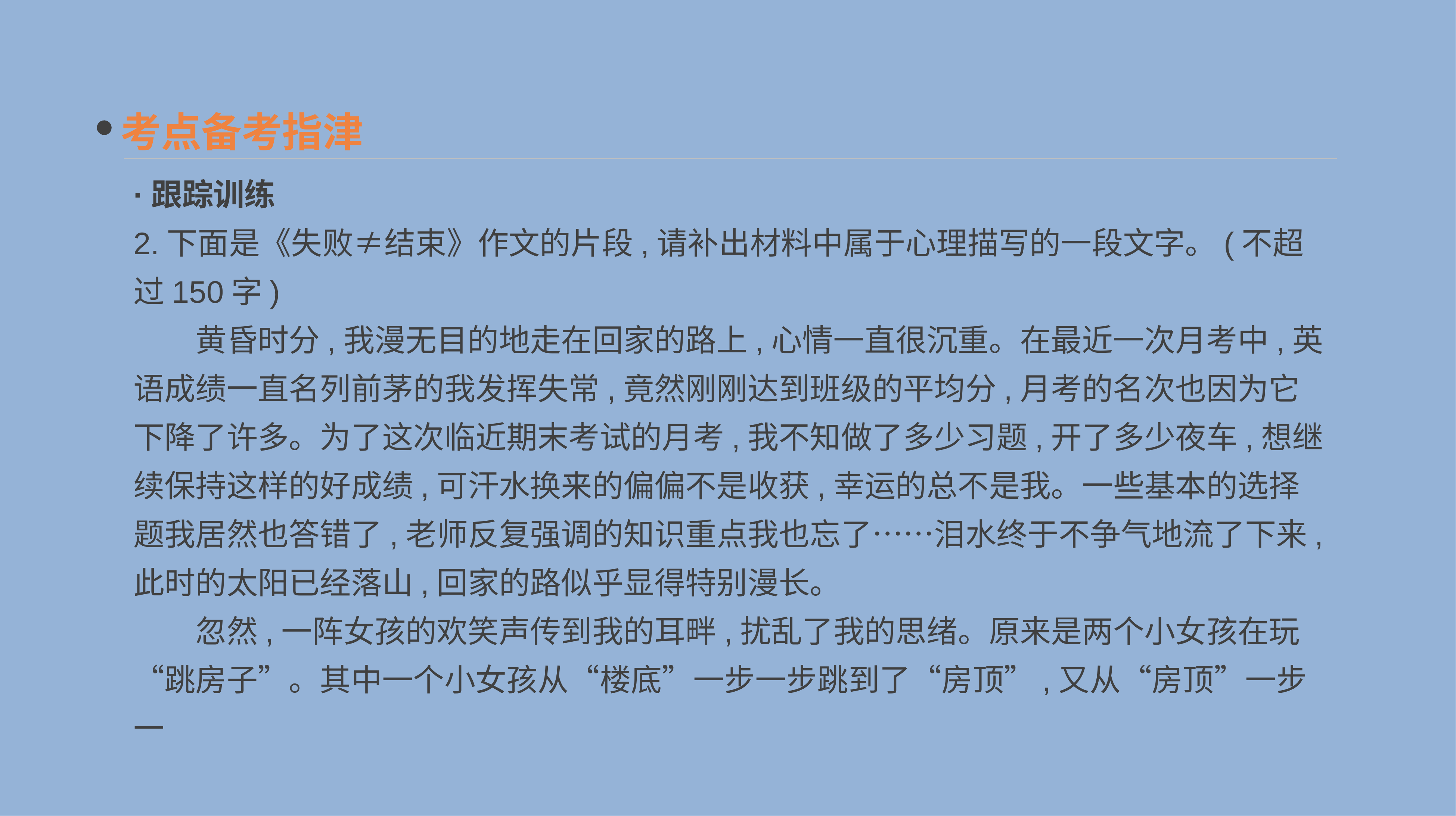

考点备考指津

·跟踪训练
2.下面是《失败≠结束》作文的片段,请补出材料中属于心理描写的一段文字。(不超过150字)
　　黄昏时分,我漫无目的地走在回家的路上,心情一直很沉重。在最近一次月考中,英语成绩一直名列前茅的我发挥失常,竟然刚刚达到班级的平均分,月考的名次也因为它下降了许多。为了这次临近期末考试的月考,我不知做了多少习题,开了多少夜车,想继续保持这样的好成绩,可汗水换来的偏偏不是收获,幸运的总不是我。一些基本的选择题我居然也答错了,老师反复强调的知识重点我也忘了……泪水终于不争气地流了下来,此时的太阳已经落山,回家的路似乎显得特别漫长。
　　忽然,一阵女孩的欢笑声传到我的耳畔,扰乱了我的思绪。原来是两个小女孩在玩“跳房子”。其中一个小女孩从“楼底”一步一步跳到了“房顶”,又从“房顶”一步一